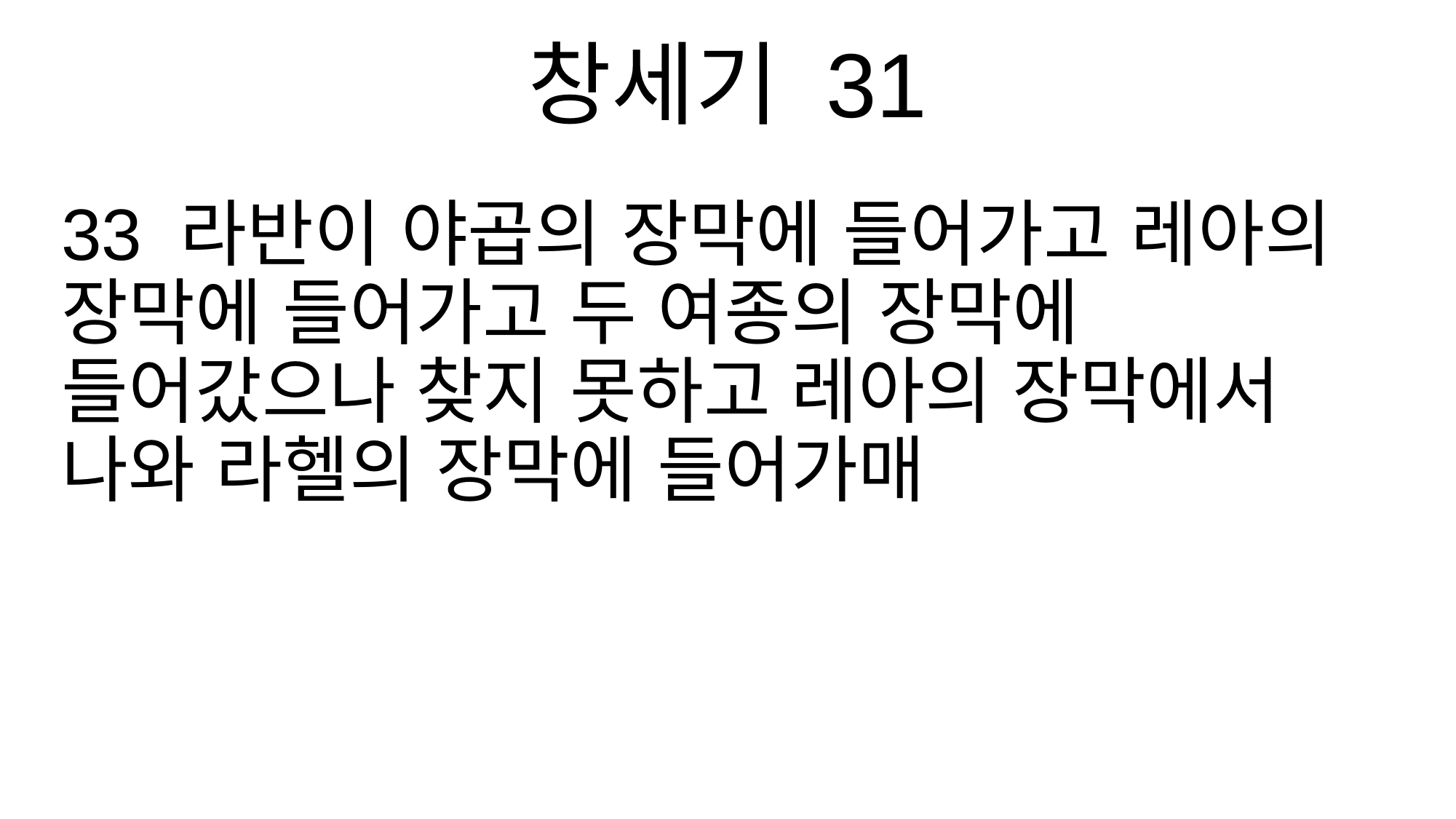

창세기 31
33 라반이 야곱의 장막에 들어가고 레아의 장막에 들어가고 두 여종의 장막에 들어갔으나 찾지 못하고 레아의 장막에서 나와 라헬의 장막에 들어가매